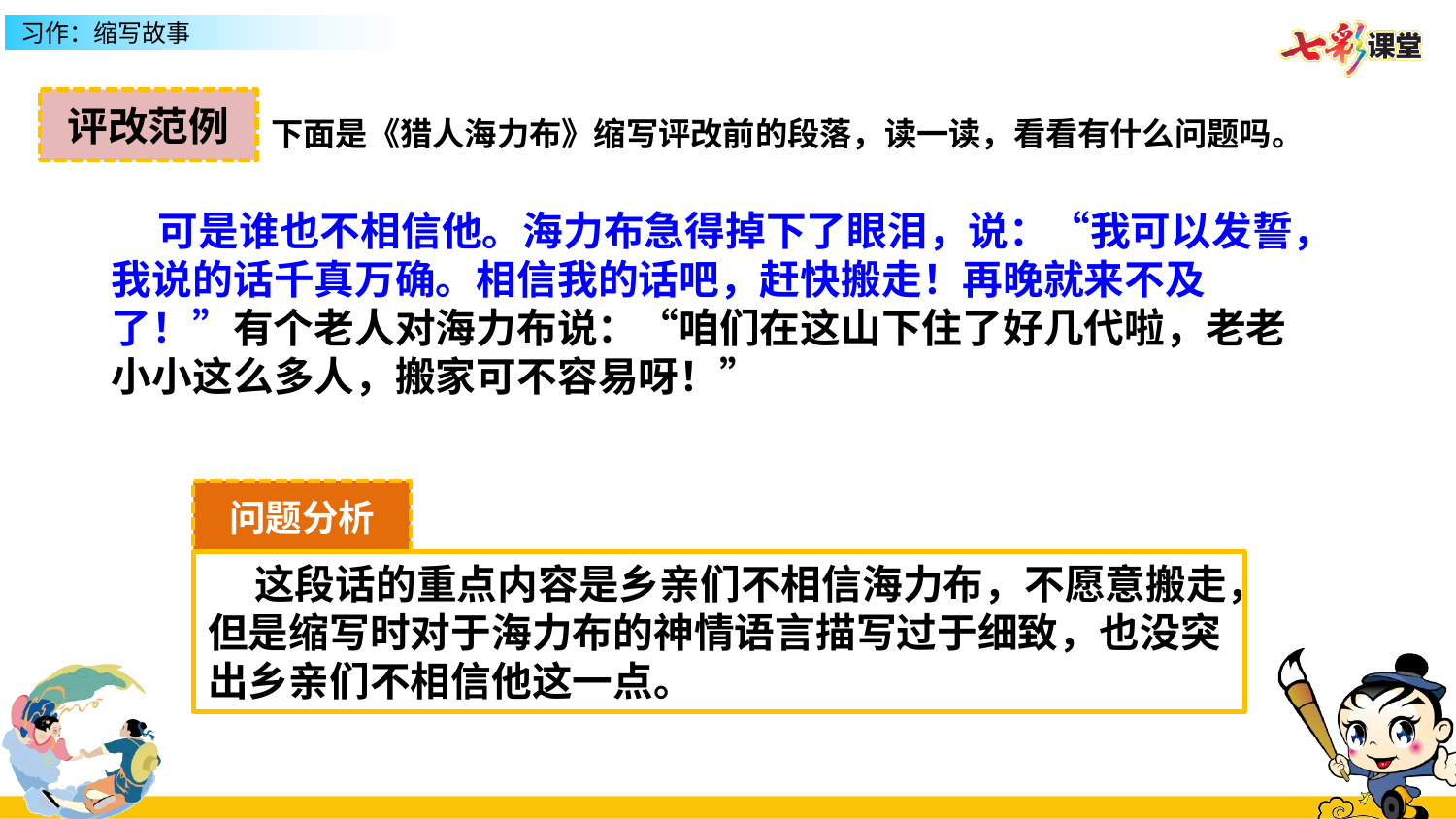

评改范例
下面是《猎人海力布》缩写评改前的段落，读一读，看看有什么问题吗。
    可是谁也不相信他。海力布急得掉下了眼泪，说：“我可以发誓，我说的话千真万确。相信我的话吧，赶快搬走！再晚就来不及了！”有个老人对海力布说：“咱们在这山下住了好几代啦，老老小小这么多人，搬家可不容易呀！”
问题分析
    这段话的重点内容是乡亲们不相信海力布，不愿意搬走，但是缩写时对于海力布的神情语言描写过于细致，也没突出乡亲们不相信他这一点。